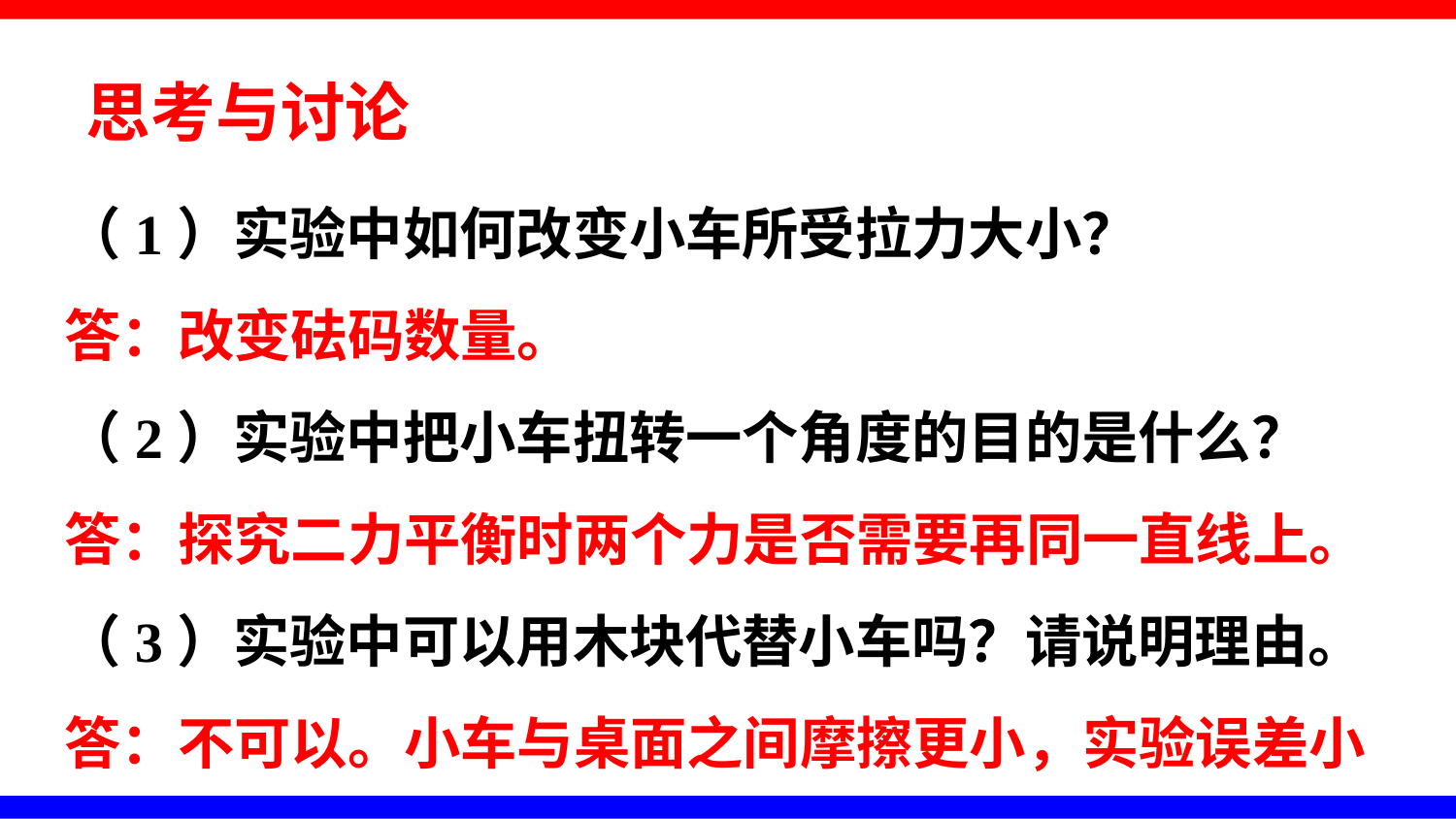

思考与讨论
（1）实验中如何改变小车所受拉力大小？
答：改变砝码数量。
（2）实验中把小车扭转一个角度的目的是什么？
答：探究二力平衡时两个力是否需要再同一直线上。
（3）实验中可以用木块代替小车吗？请说明理由。
答：不可以。小车与桌面之间摩擦更小，实验误差小